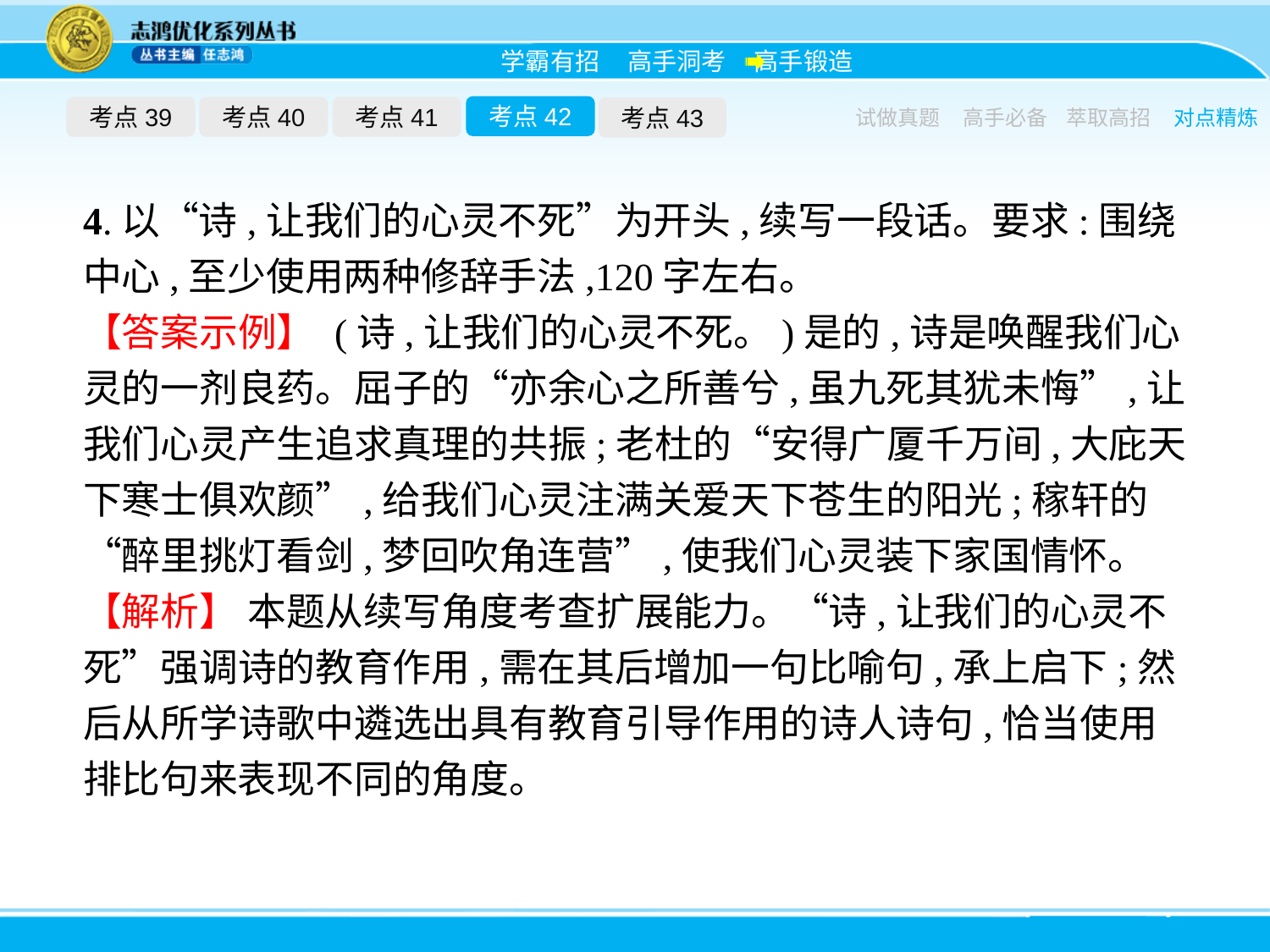

考点42
考点39
考点40
考点41
考点43
试做真题
高手必备
萃取高招
对点精炼
4.以“诗,让我们的心灵不死”为开头,续写一段话。要求:围绕中心,至少使用两种修辞手法,120字左右。
【答案示例】 (诗,让我们的心灵不死。)是的,诗是唤醒我们心灵的一剂良药。屈子的“亦余心之所善兮,虽九死其犹未悔”,让我们心灵产生追求真理的共振;老杜的“安得广厦千万间,大庇天下寒士俱欢颜”,给我们心灵注满关爱天下苍生的阳光;稼轩的“醉里挑灯看剑,梦回吹角连营”,使我们心灵装下家国情怀。
【解析】 本题从续写角度考查扩展能力。“诗,让我们的心灵不死”强调诗的教育作用,需在其后增加一句比喻句,承上启下;然后从所学诗歌中遴选出具有教育引导作用的诗人诗句,恰当使用排比句来表现不同的角度。